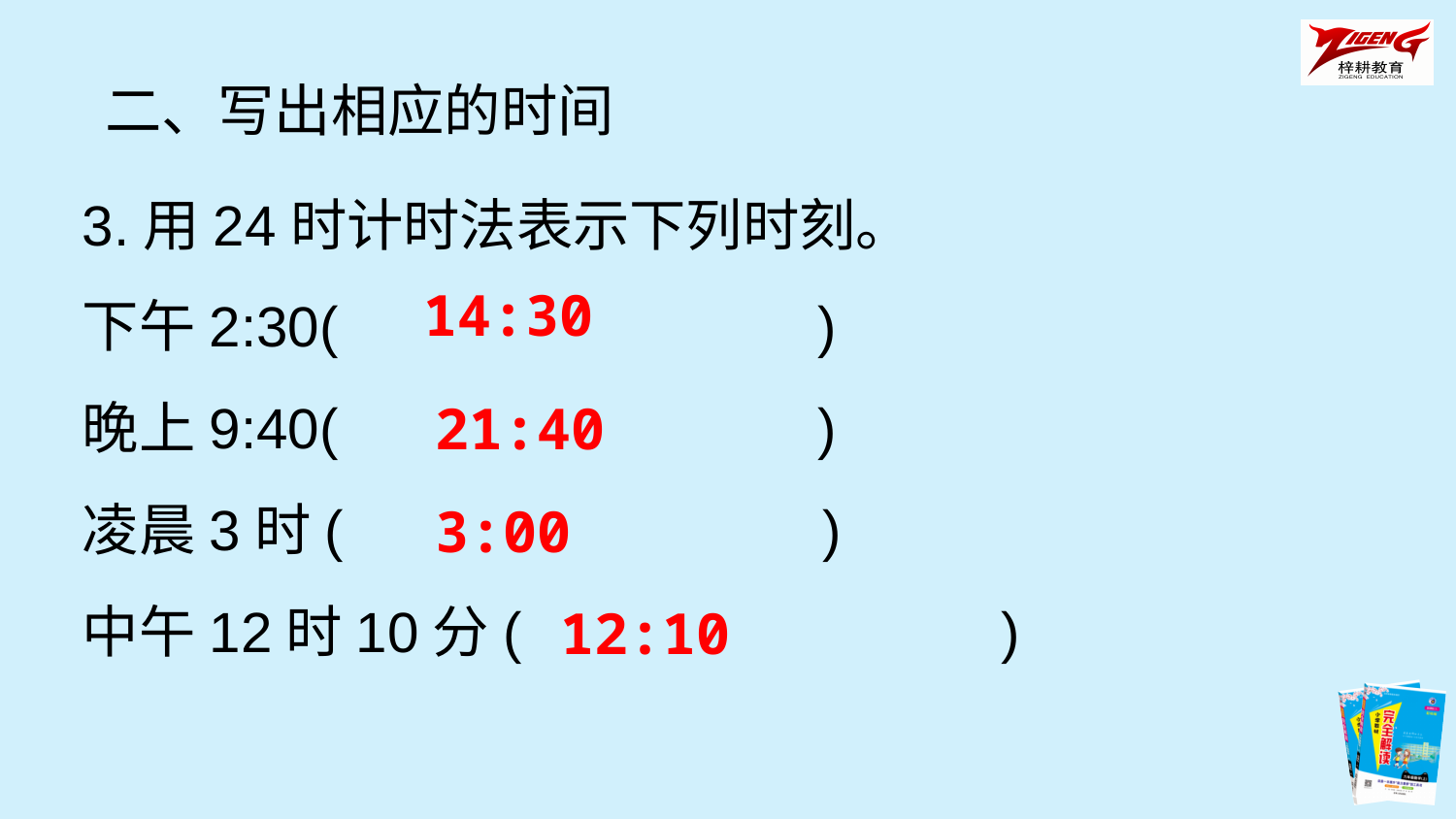

二、写出相应的时间
3.用24时计时法表示下列时刻。
下午2:30(　　　　　　　　)
晚上9:40(　　　　　　　　)
凌晨3时(　　　　　　　　)
中午12时10分(　　　　　　　　)
14:30
21:40
3:00
12:10